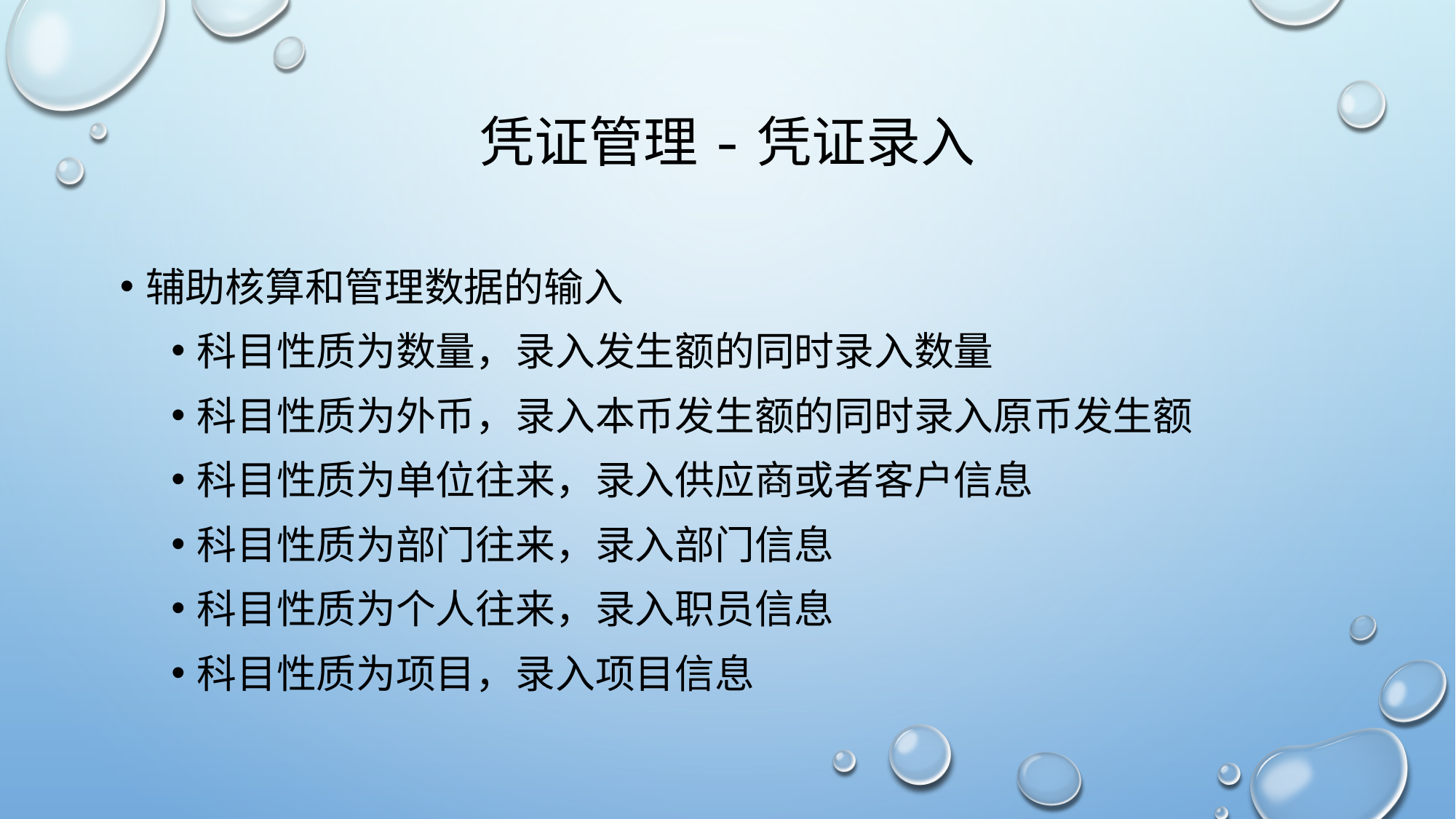

# 凭证管理-凭证录入
辅助核算和管理数据的输入
科目性质为数量，录入发生额的同时录入数量
科目性质为外币，录入本币发生额的同时录入原币发生额
科目性质为单位往来，录入供应商或者客户信息
科目性质为部门往来，录入部门信息
科目性质为个人往来，录入职员信息
科目性质为项目，录入项目信息